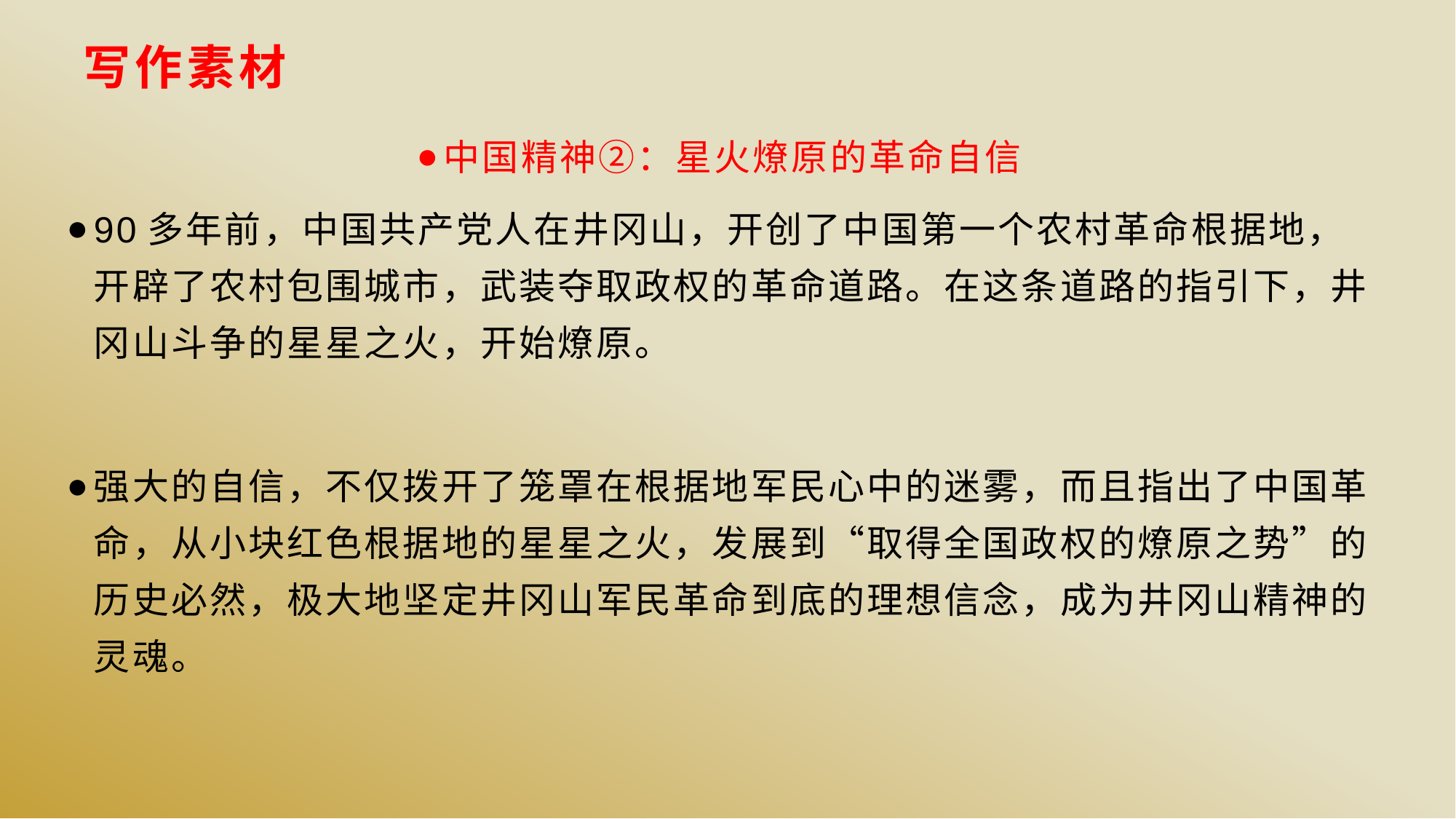

# 写作素材
中国精神②：星火燎原的革命自信
90多年前，中国共产党人在井冈山，开创了中国第一个农村革命根据地，开辟了农村包围城市，武装夺取政权的革命道路。在这条道路的指引下，井冈山斗争的星星之火，开始燎原。

强大的自信，不仅拨开了笼罩在根据地军民心中的迷雾，而且指出了中国革命，从小块红色根据地的星星之火，发展到“取得全国政权的燎原之势”的历史必然，极大地坚定井冈山军民革命到底的理想信念，成为井冈山精神的灵魂。